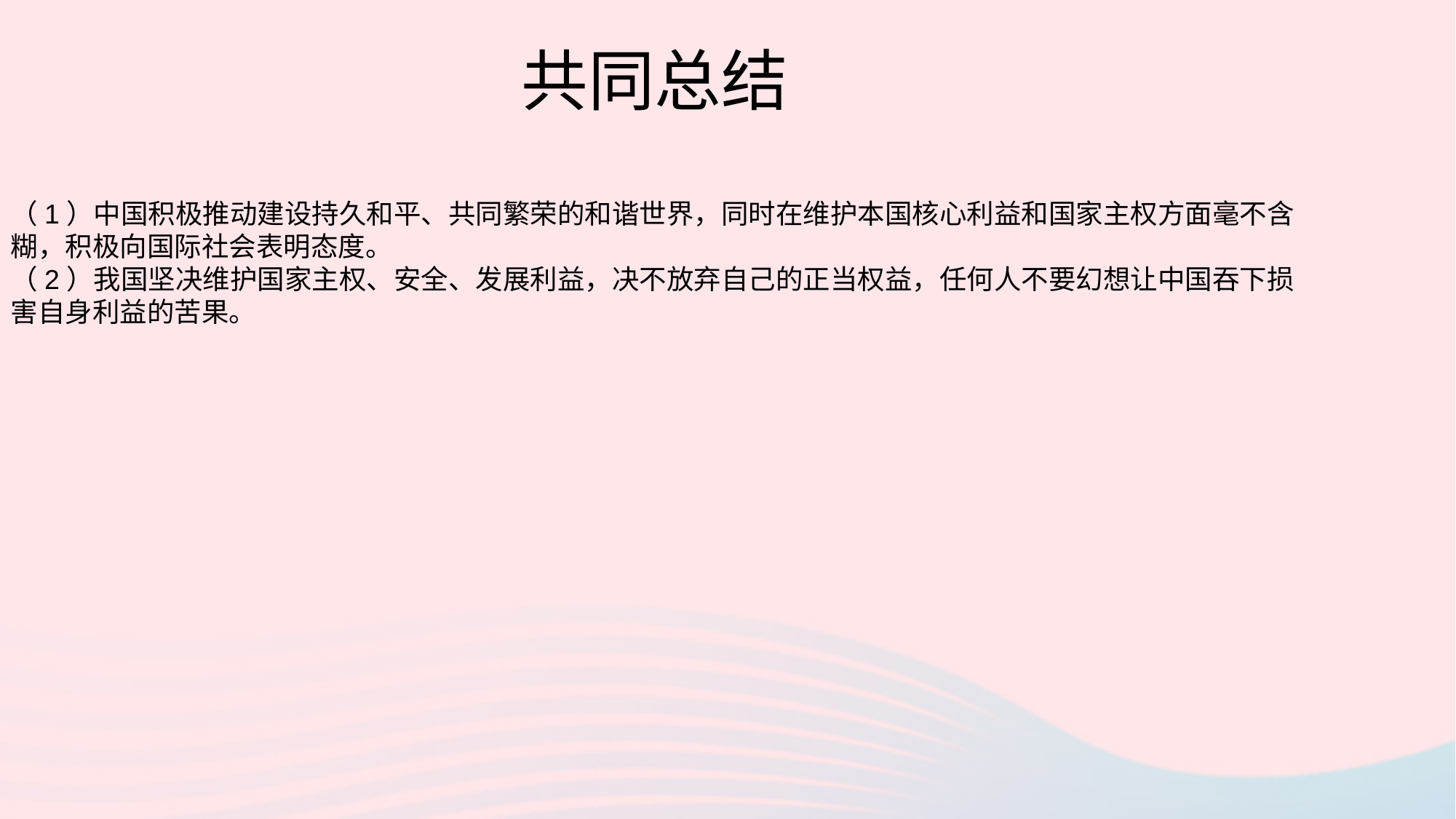

共同总结
（1）中国积极推动建设持久和平、共同繁荣的和谐世界，同时在维护本国核心利益和国家主权方面毫不含糊，积极向国际社会表明态度。
（2）我国坚决维护国家主权、安全、发展利益，决不放弃自己的正当权益，任何人不要幻想让中国吞下损害自身利益的苦果。